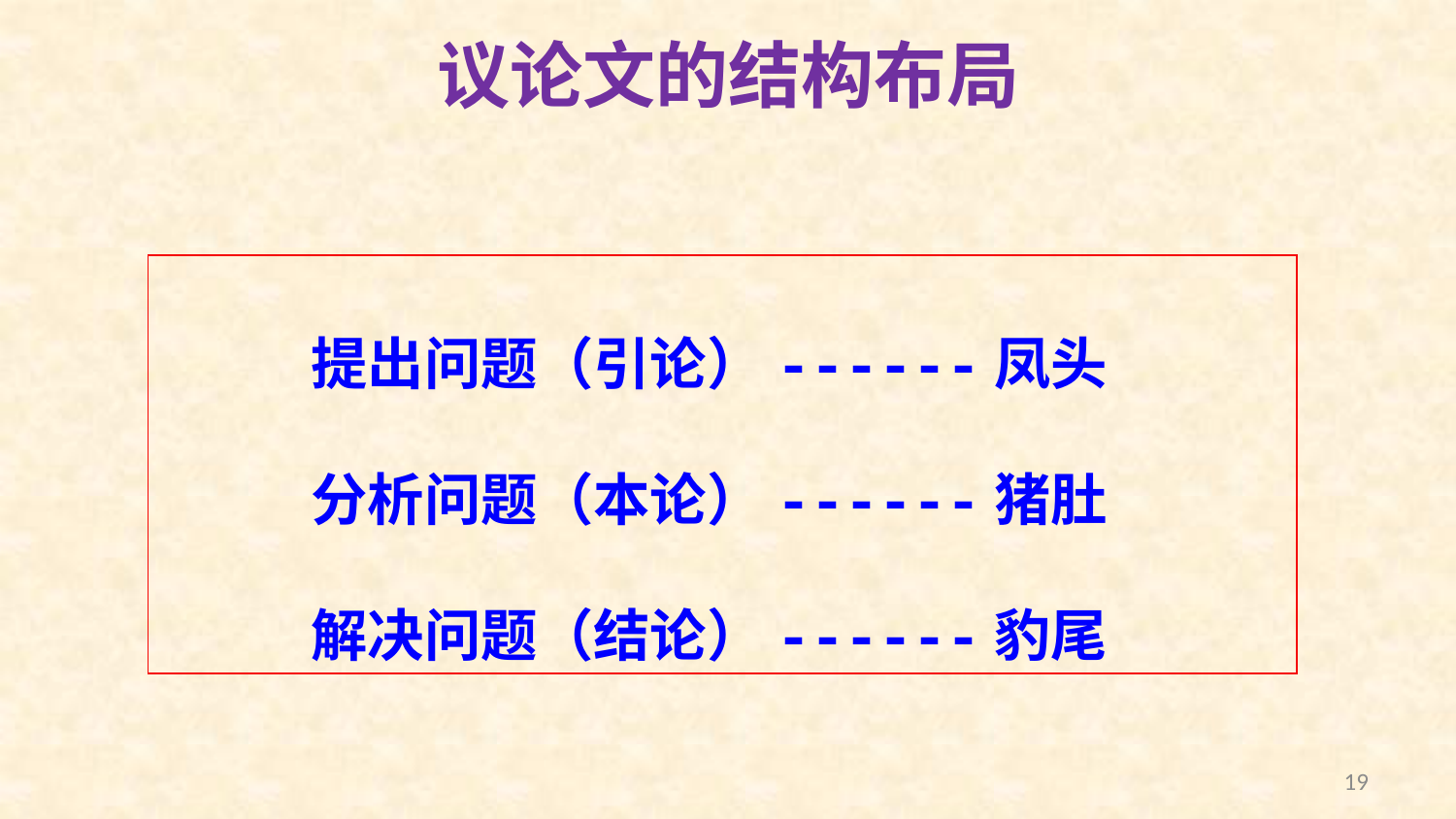

议论文的结构布局
提出问题（引论）------凤头 
分析问题（本论）------猪肚 
解决问题（结论）------豹尾
19